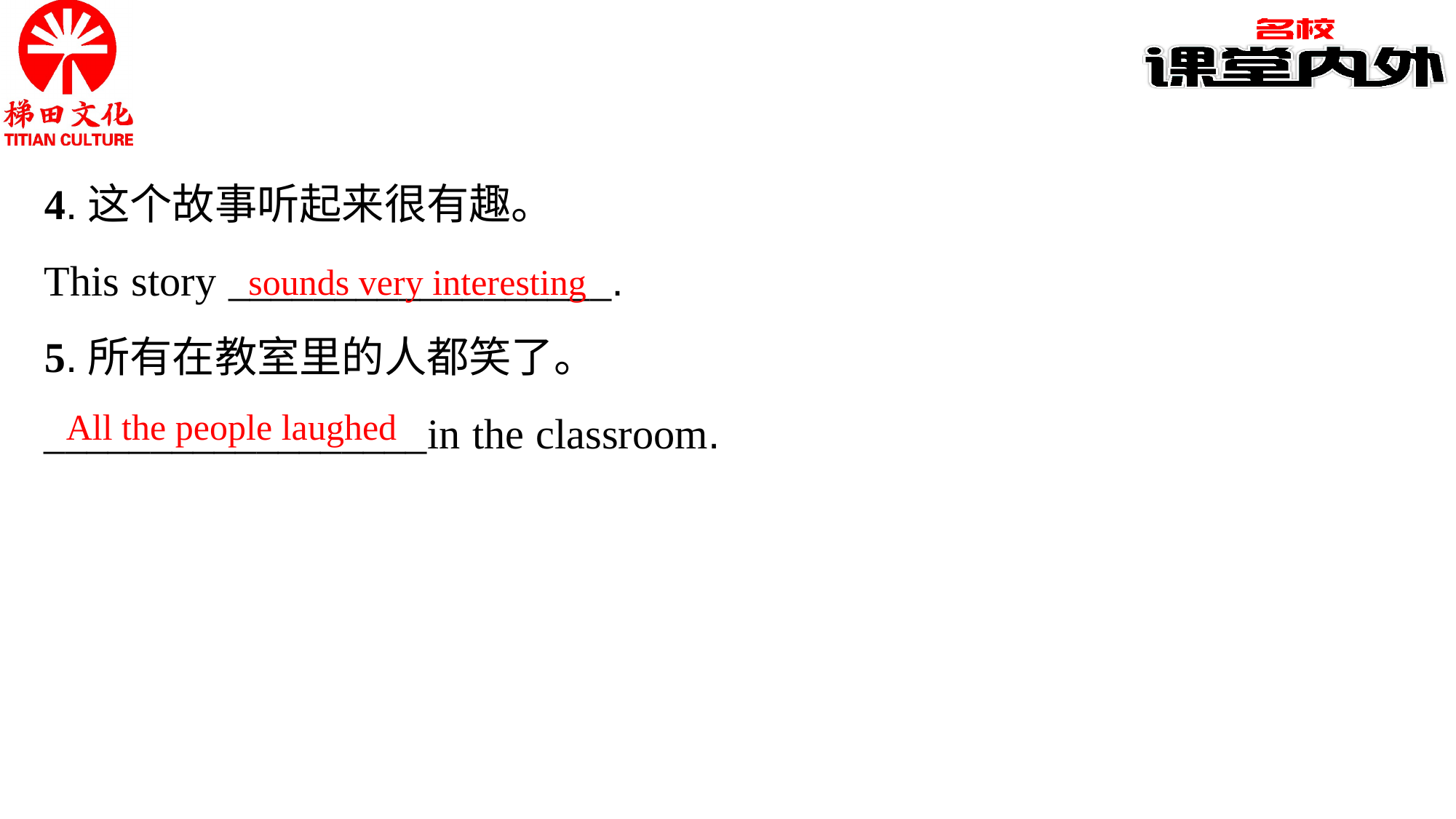

4.这个故事听起来很有趣。
This story __________________.
5.所有在教室里的人都笑了。
__________________in the classroom.
sounds very interesting
All the people laughed